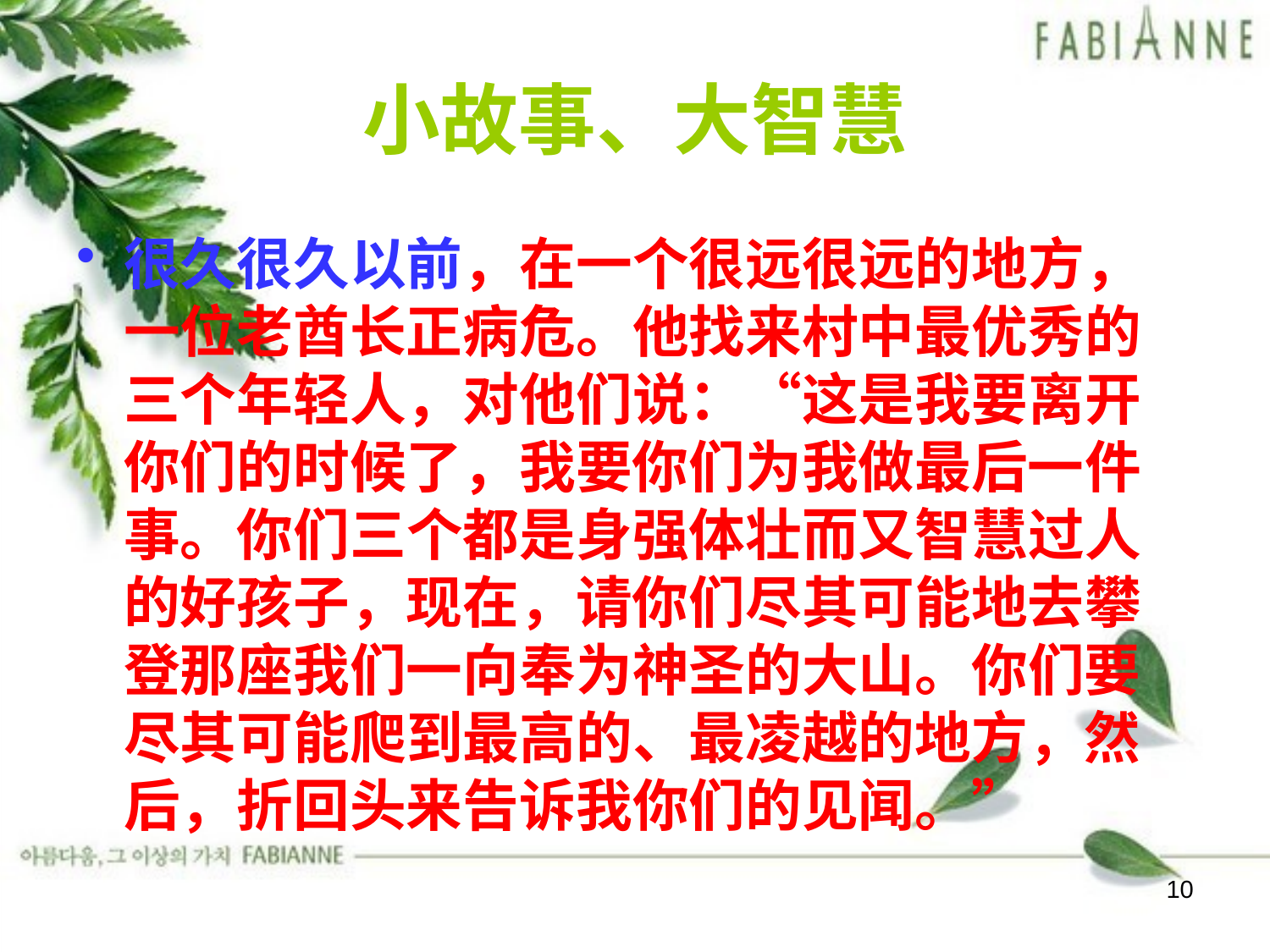

# 小故事、大智慧
很久很久以前，在一个很远很远的地方，一位老酋长正病危。他找来村中最优秀的三个年轻人，对他们说：“这是我要离开你们的时候了，我要你们为我做最后一件事。你们三个都是身强体壮而又智慧过人的好孩子，现在，请你们尽其可能地去攀登那座我们一向奉为神圣的大山。你们要尽其可能爬到最高的、最凌越的地方，然后，折回头来告诉我你们的见闻。”
10